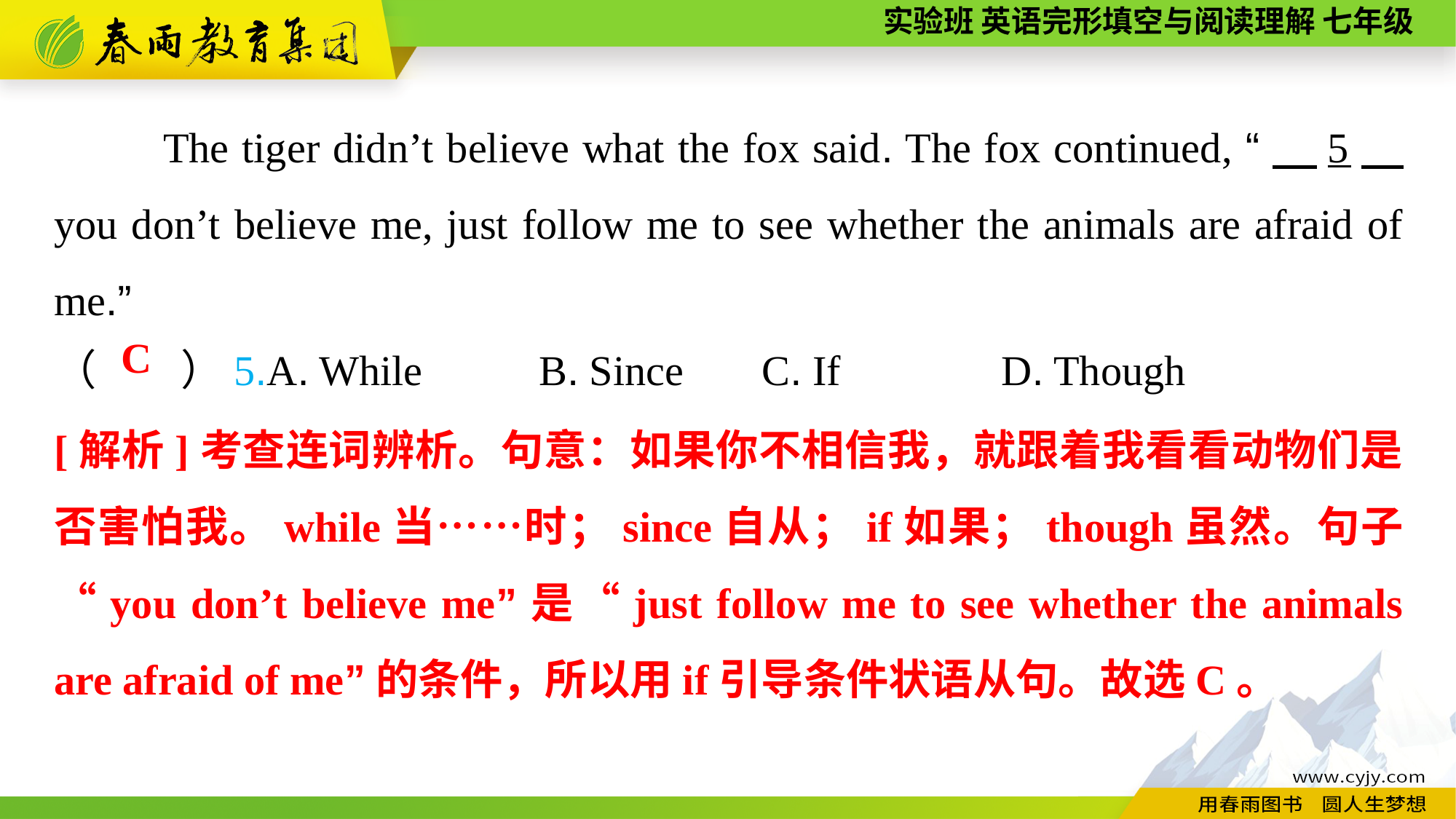

The tiger didn’t believe what the fox said. The fox continued, “　5　 you don’t believe me, just follow me to see whether the animals are afraid of me.”
（　　）5.A. While           B. Since	     C. If	       D. Though
C
[解析]考查连词辨析。句意：如果你不相信我，就跟着我看看动物们是否害怕我。while当……时；since自从；if如果；though虽然。句子“you don’t believe me”是“just follow me to see whether the animals are afraid of me”的条件，所以用if引导条件状语从句。故选C。